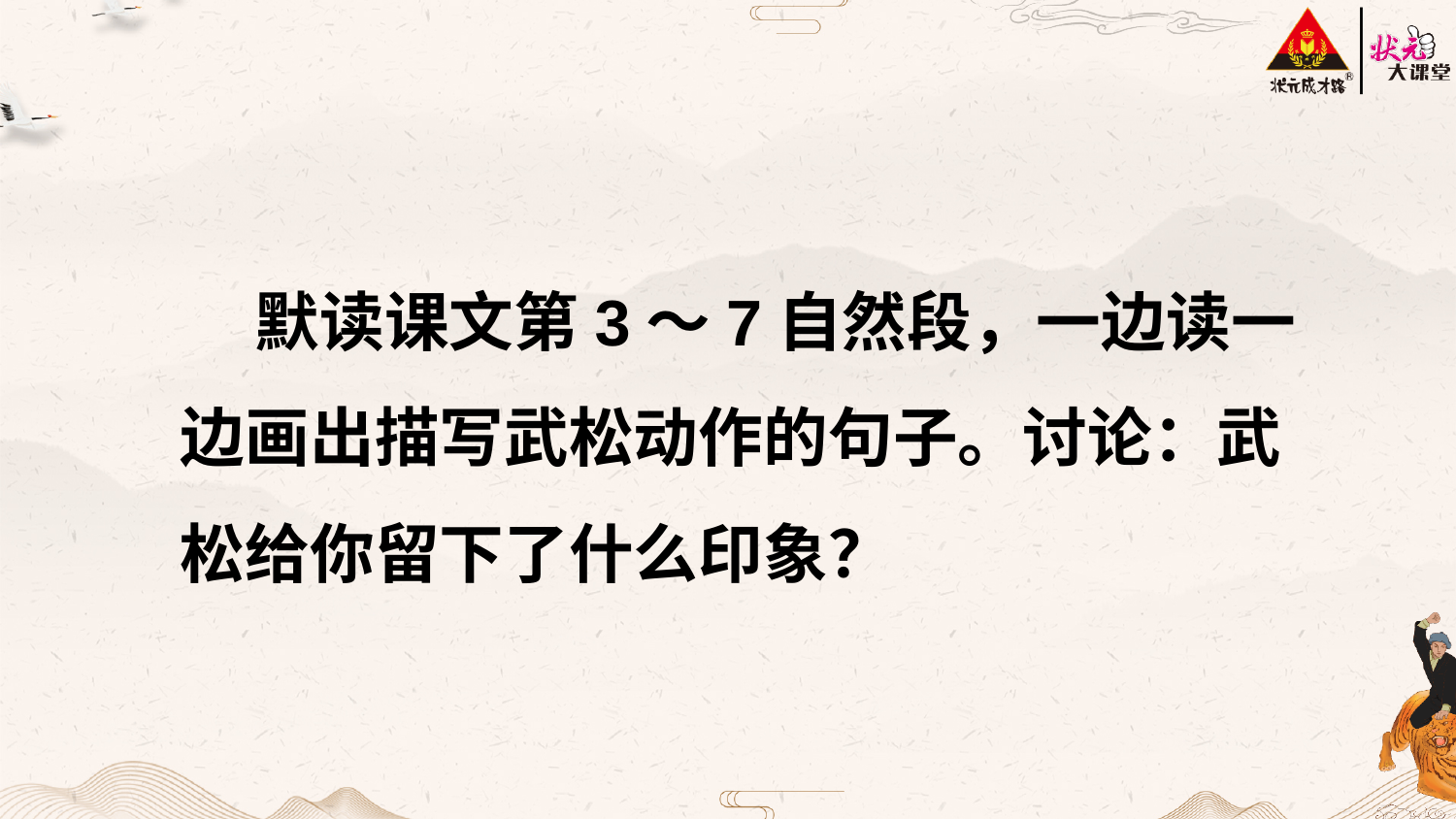

默读课文第3～7自然段，一边读一边画出描写武松动作的句子。讨论：武松给你留下了什么印象？